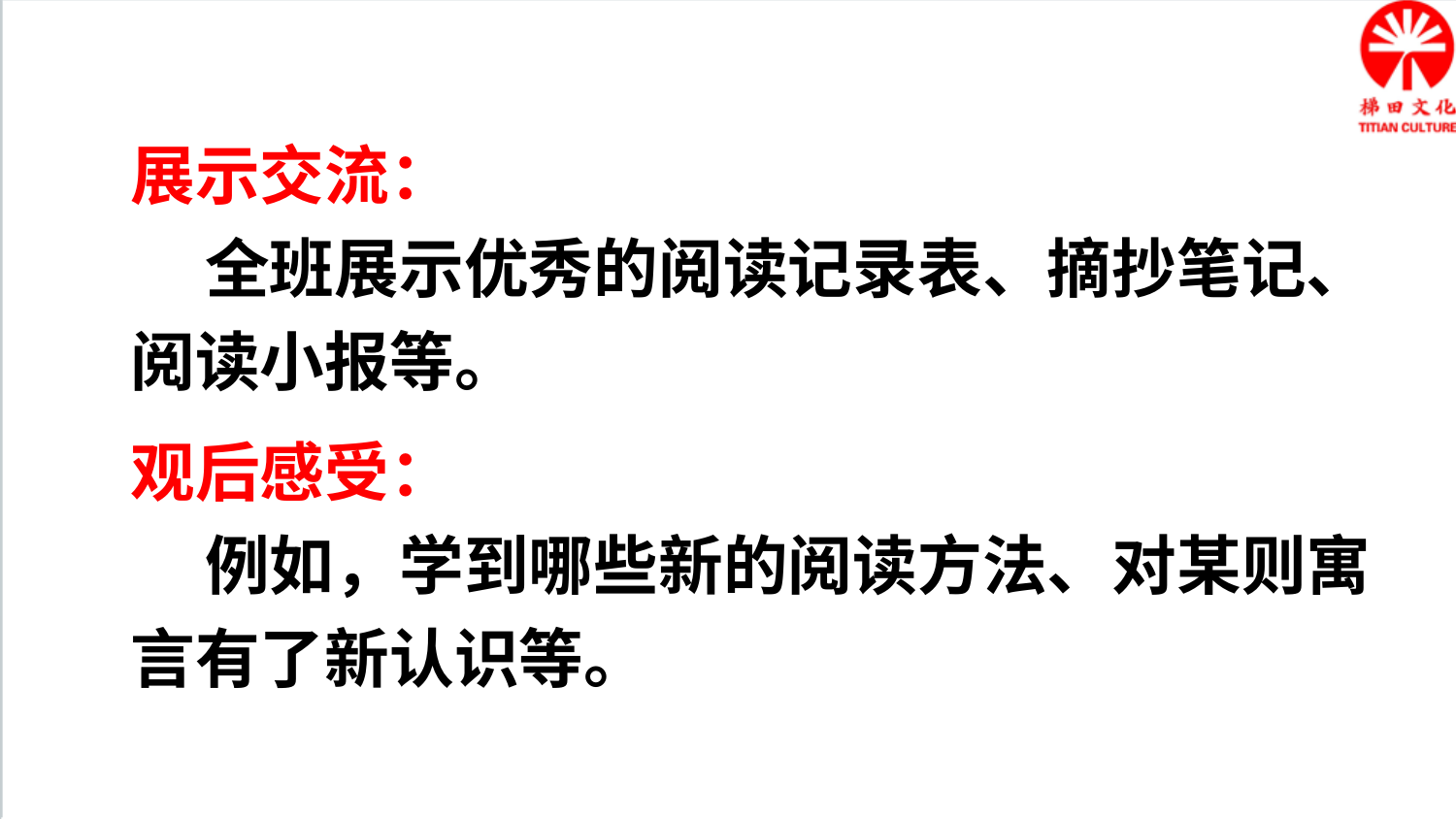

展示交流：
    全班展示优秀的阅读记录表、摘抄笔记、阅读小报等。
观后感受：
    例如，学到哪些新的阅读方法、对某则寓言有了新认识等。